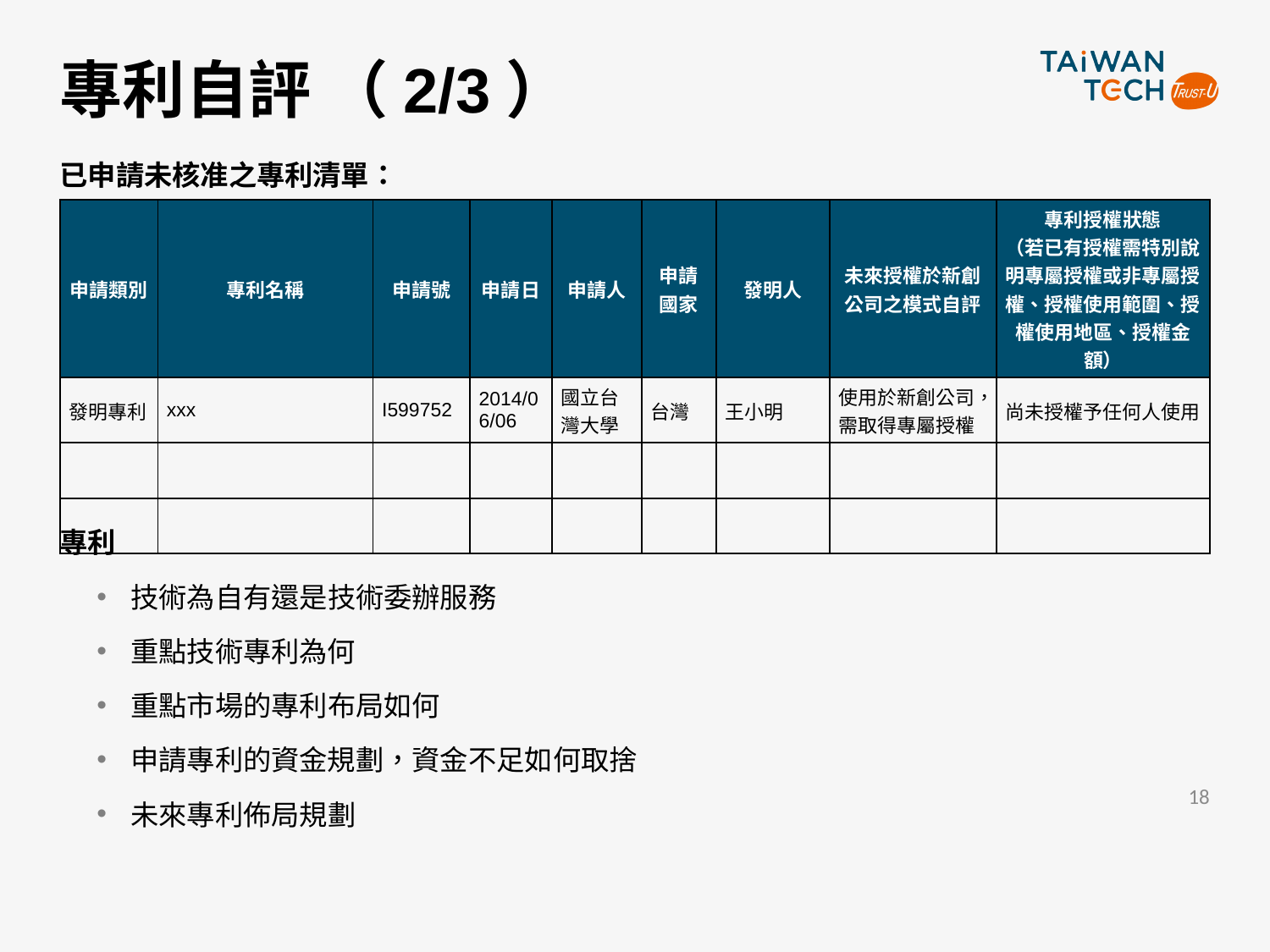

# 專利自評 （2/3）
已申請未核准之專利清單：
| 申請類別 | 專利名稱 | 申請號 | 申請日 | 申請人 | 申請國家 | 發明人 | 未來授權於新創公司之模式自評 | 專利授權狀態 （若已有授權需特別說明專屬授權或非專屬授權、授權使用範圍、授權使用地區、授權金額） |
| --- | --- | --- | --- | --- | --- | --- | --- | --- |
| 發明專利 | xxx | I599752 | 2014/06/06 | 國立台灣大學 | 台灣 | 王小明 | 使用於新創公司，需取得專屬授權 | 尚未授權予任何人使用 |
|  |  |  |  |  |  |  |  |  |
|  |  |  |  |  |  |  |  |  |
專利
技術為自有還是技術委辦服務
重點技術專利為何
重點市場的專利布局如何
申請專利的資金規劃，資金不足如何取捨
未來專利佈局規劃
18